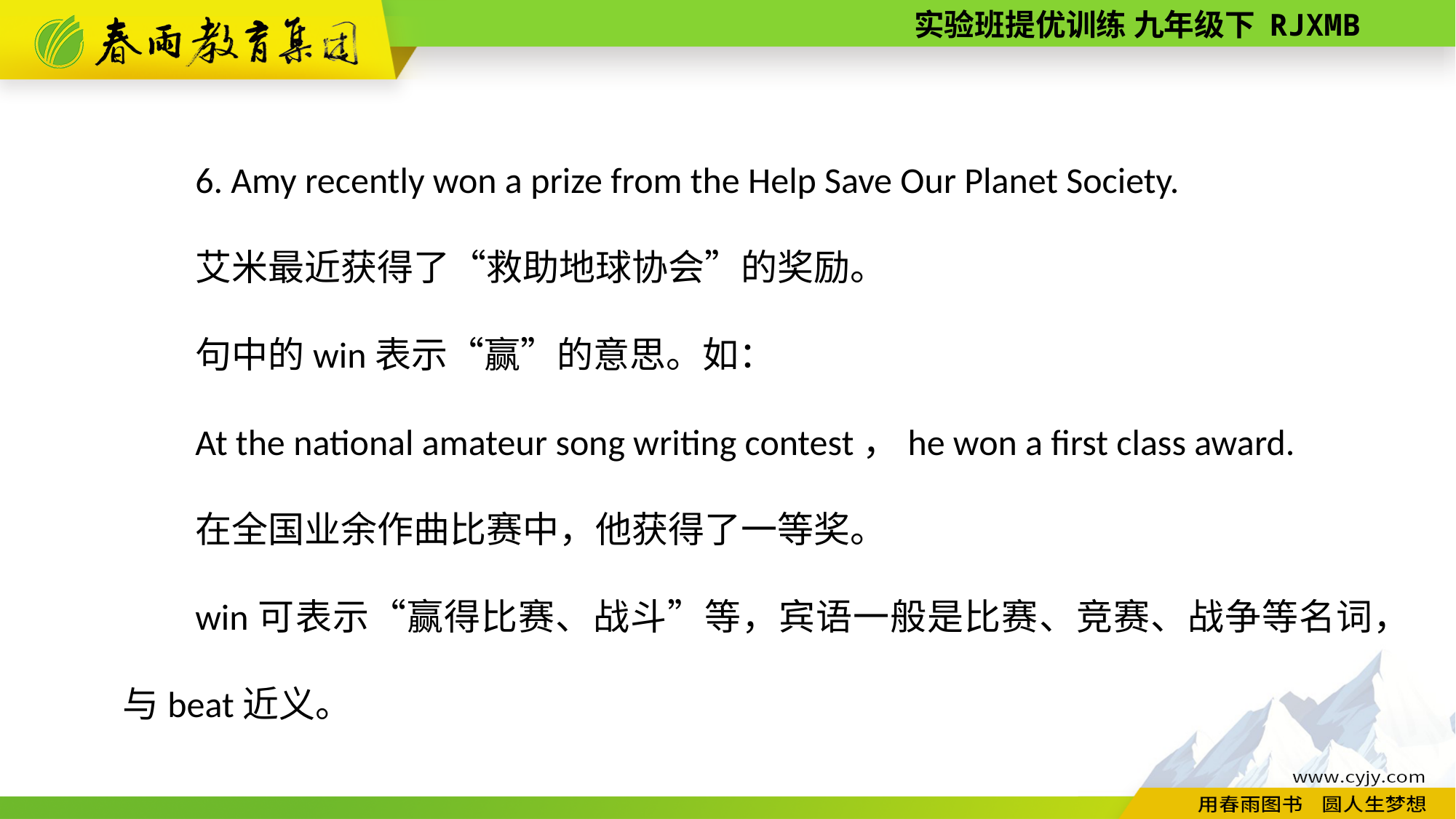

6. Amy recently won a prize from the Help Save Our Planet Society.
艾米最近获得了“救助地球协会”的奖励。
句中的win表示“赢”的意思。如：
At the national amateur song writing contest，he won a first class award.
在全国业余作曲比赛中，他获得了一等奖。
win可表示“赢得比赛、战斗”等，宾语一般是比赛、竞赛、战争等名词，与beat近义。